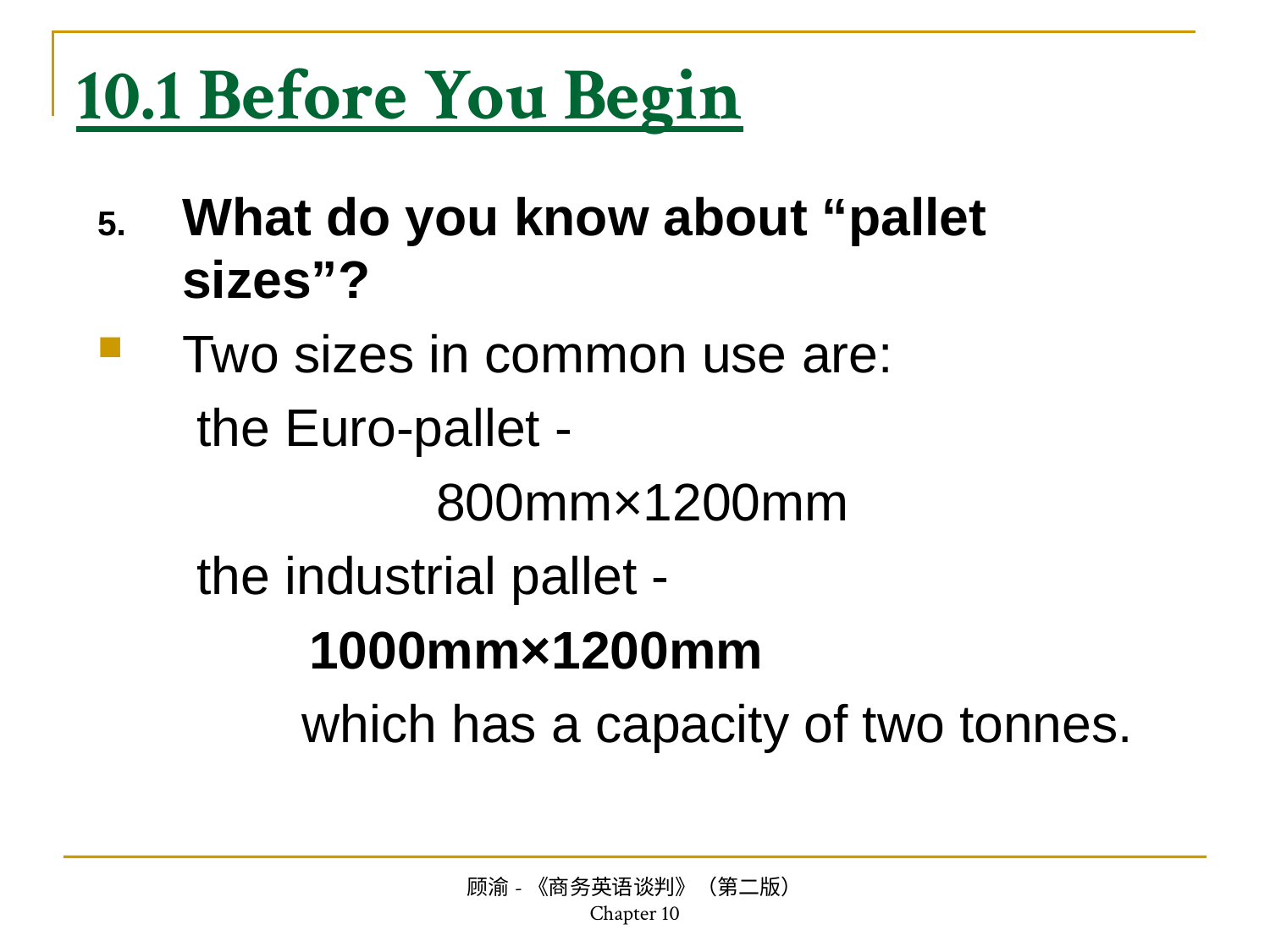

# 10.1 Before You Begin
What do you know about “pallet sizes”?
Two sizes in common use are:
	 the Euro-pallet -
			800mm×1200mm
	 the industrial pallet -
         	1000mm×1200mm
              which has a capacity of two tonnes.

9
顾渝-《商务英语谈判》（第二版） Chapter 10